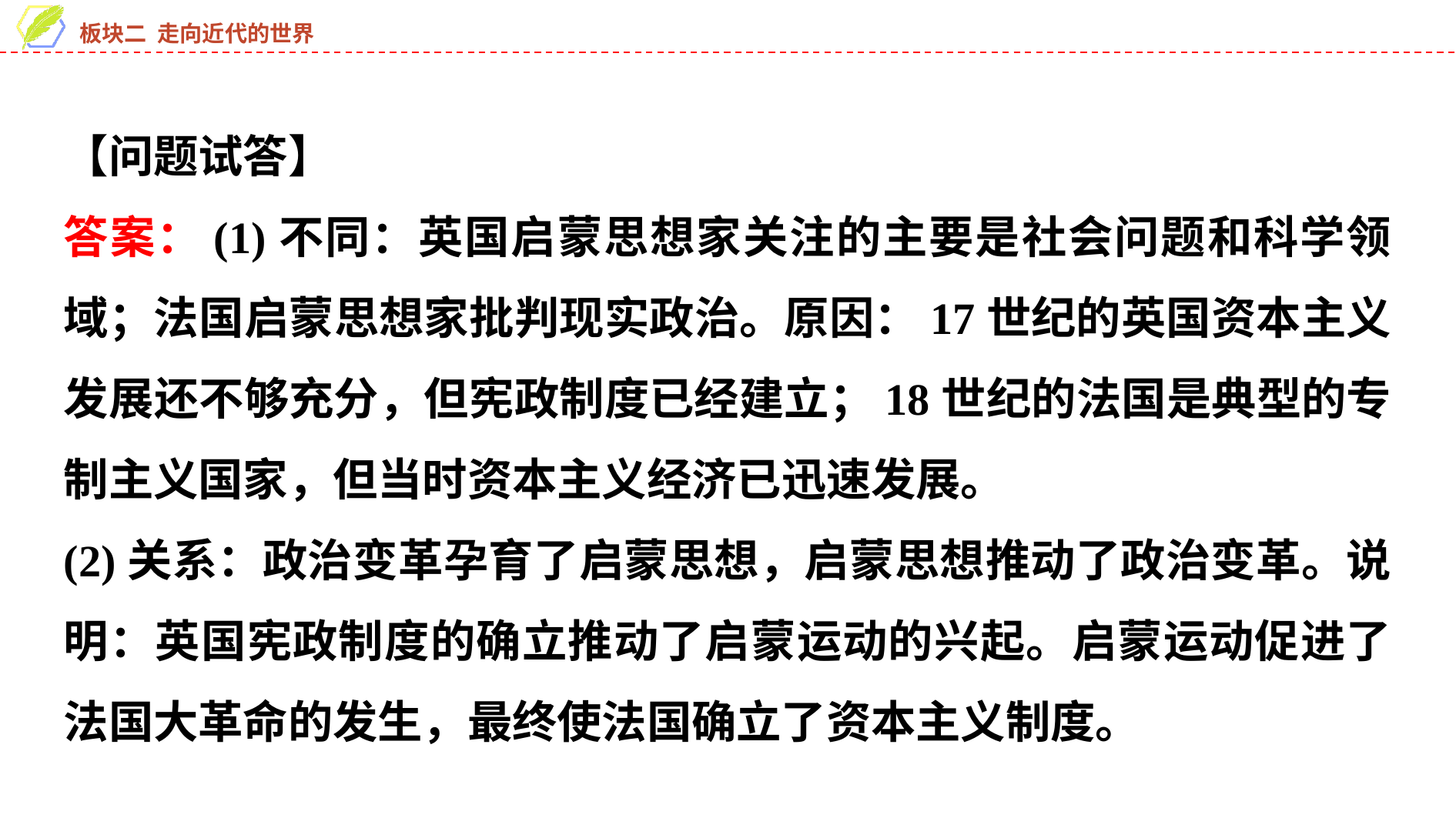

【问题试答】
答案：(1)不同：英国启蒙思想家关注的主要是社会问题和科学领域；法国启蒙思想家批判现实政治。原因：17世纪的英国资本主义发展还不够充分，但宪政制度已经建立；18世纪的法国是典型的专制主义国家，但当时资本主义经济已迅速发展。
(2)关系：政治变革孕育了启蒙思想，启蒙思想推动了政治变革。说明：英国宪政制度的确立推动了启蒙运动的兴起。启蒙运动促进了法国大革命的发生，最终使法国确立了资本主义制度。